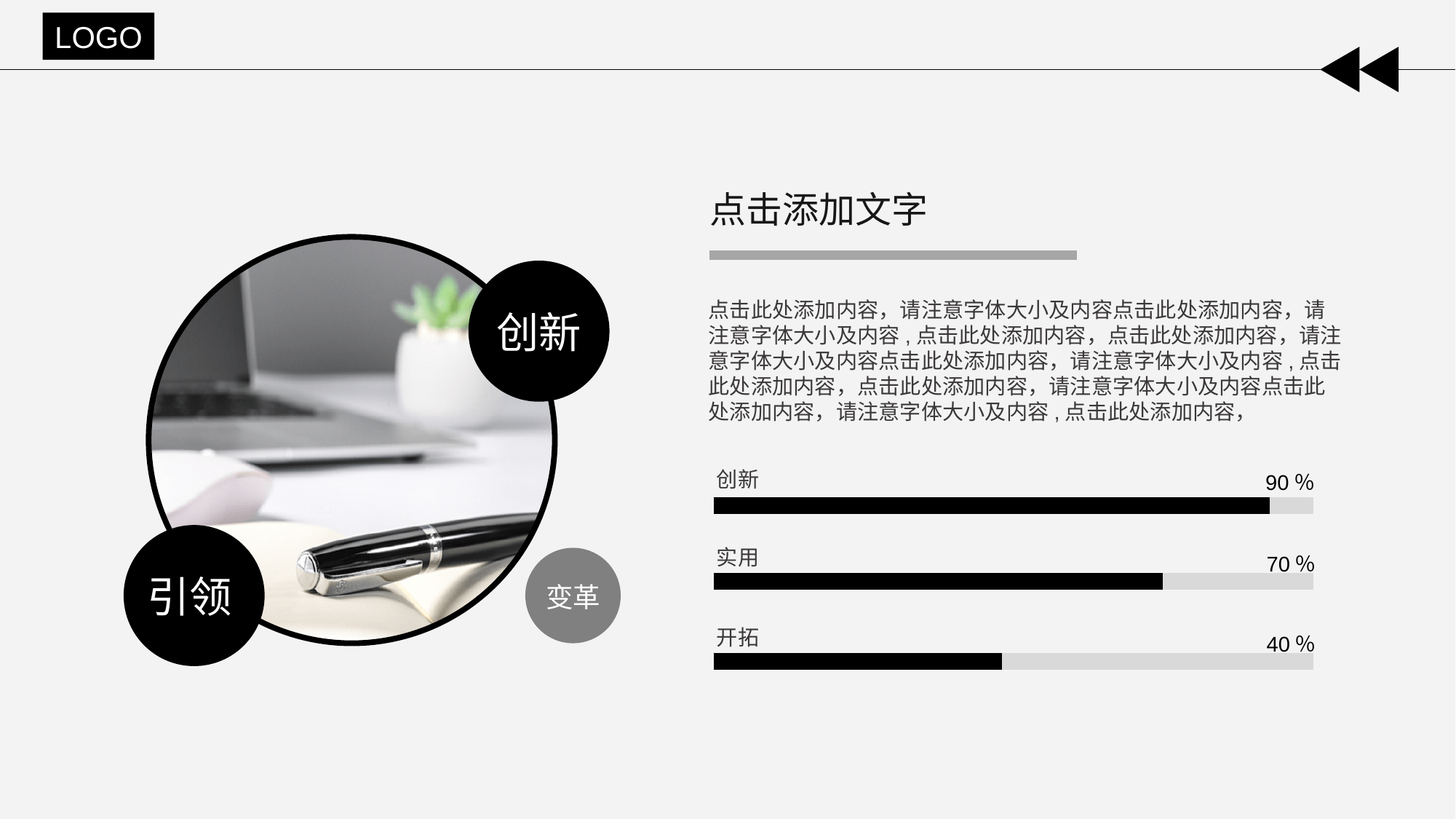

LOGO

点击添加文字

创新
点击此处添加内容，请注意字体大小及内容点击此处添加内容，请注意字体大小及内容,点击此处添加内容，点击此处添加内容，请注意字体大小及内容点击此处添加内容，请注意字体大小及内容,点击此处添加内容，点击此处添加内容，请注意字体大小及内容点击此处添加内容，请注意字体大小及内容,点击此处添加内容，

创新
90％

实用
70％

变革
引领
开拓
40％